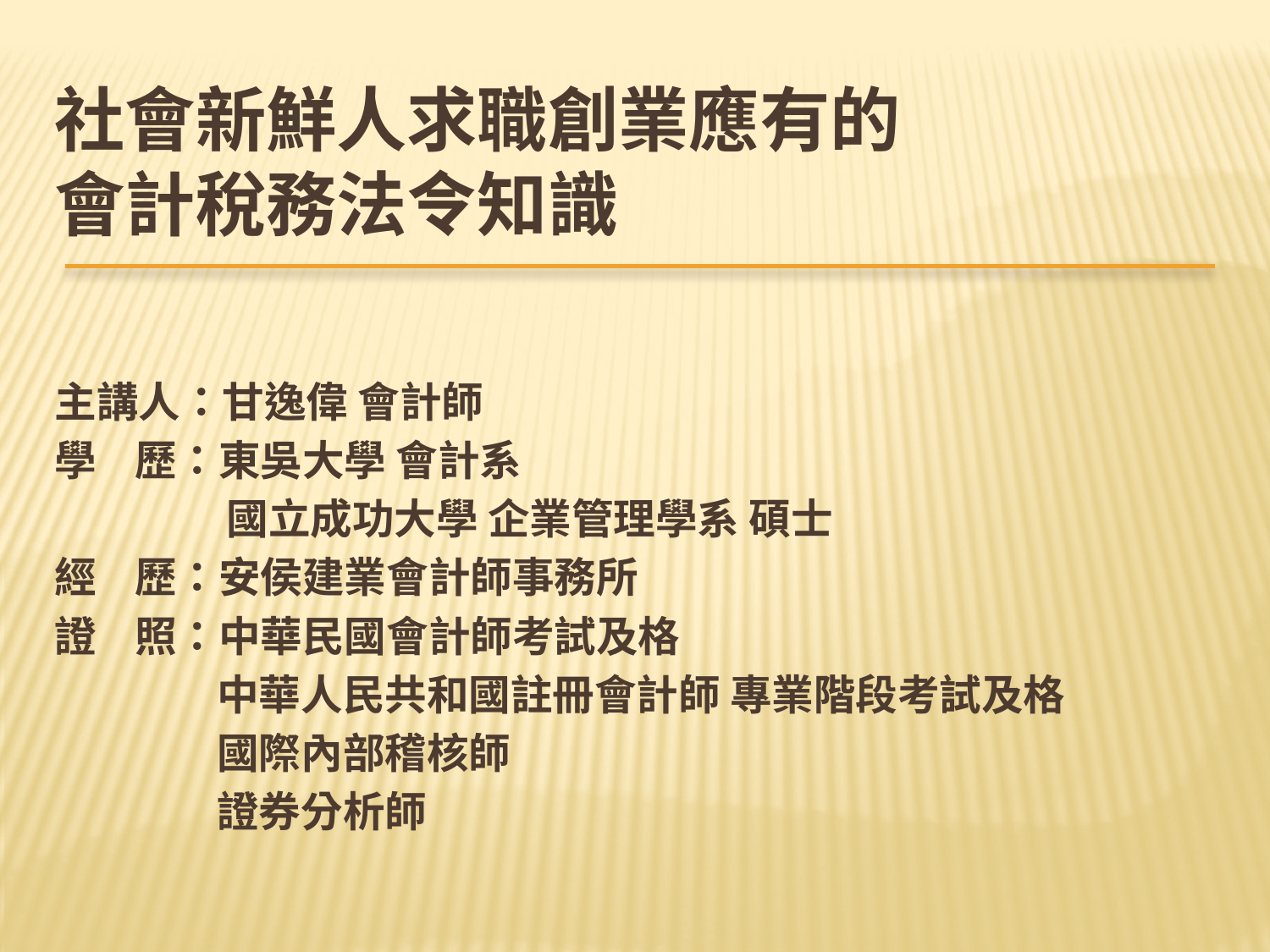

# 社會新鮮人求職創業應有的 會計稅務法令知識

主講人：甘逸偉 會計師
學    歷：東吳大學 會計系
                 國立成功大學 企業管理學系 碩士
經    歷：安侯建業會計師事務所
證    照：中華民國會計師考試及格
                中華人民共和國註冊會計師 專業階段考試及格
                國際內部稽核師
                證券分析師